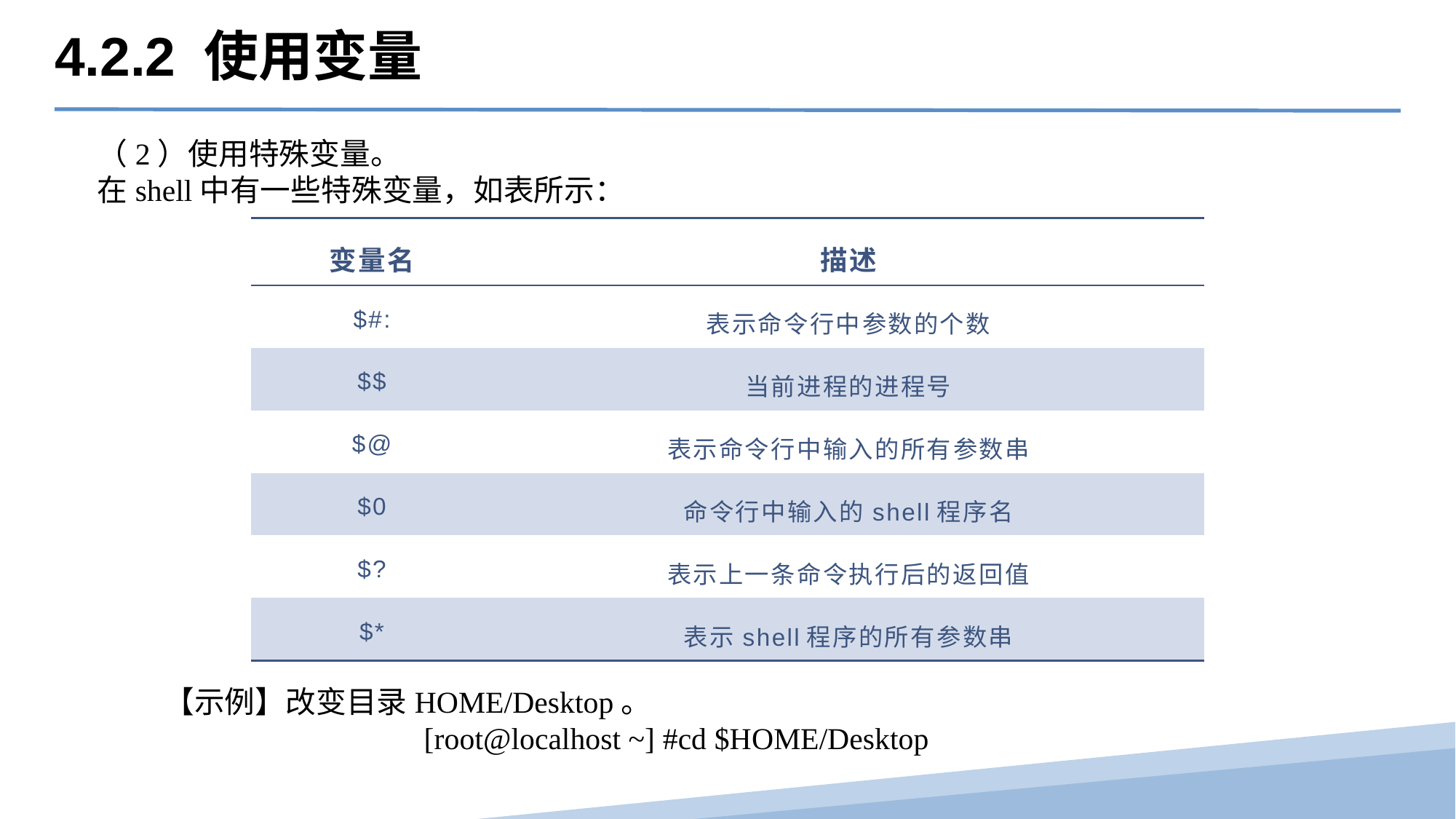

4.2.2 使用变量
（2）使用特殊变量。
在shell中有一些特殊变量，如表所示：
| 变量名 | 描述 |
| --- | --- |
| $#: | 表示命令行中参数的个数 |
| $$ | 当前进程的进程号 |
| $@ | 表示命令行中输入的所有参数串 |
| $0 | 命令行中输入的shell程序名 |
| $? | 表示上一条命令执行后的返回值 |
| $\* | 表示shell程序的所有参数串 |
【示例】改变目录HOME/Desktop。
                                  [root@localhost ~] #cd $HOME/Desktop